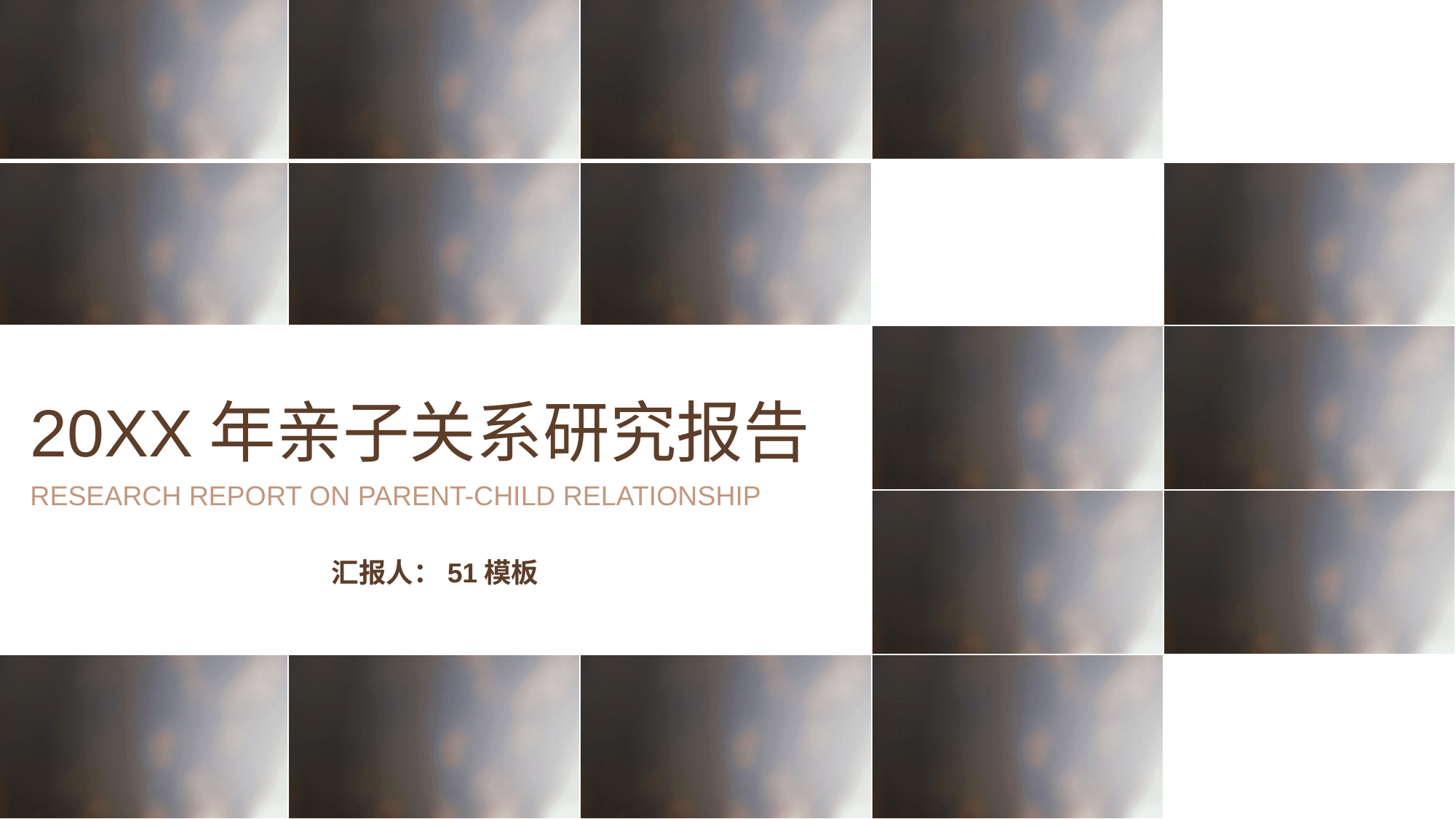

|  |  |  |  |  |
| --- | --- | --- | --- | --- |
|  |  |  |  |  |
|  |  |  |  |  |
|  |  |  |  |  |
|  |  |  |  |  |
20XX年亲子关系研究报告
RESEARCH REPORT ON PARENT-CHILD RELATIONSHIP
汇报人：51模板